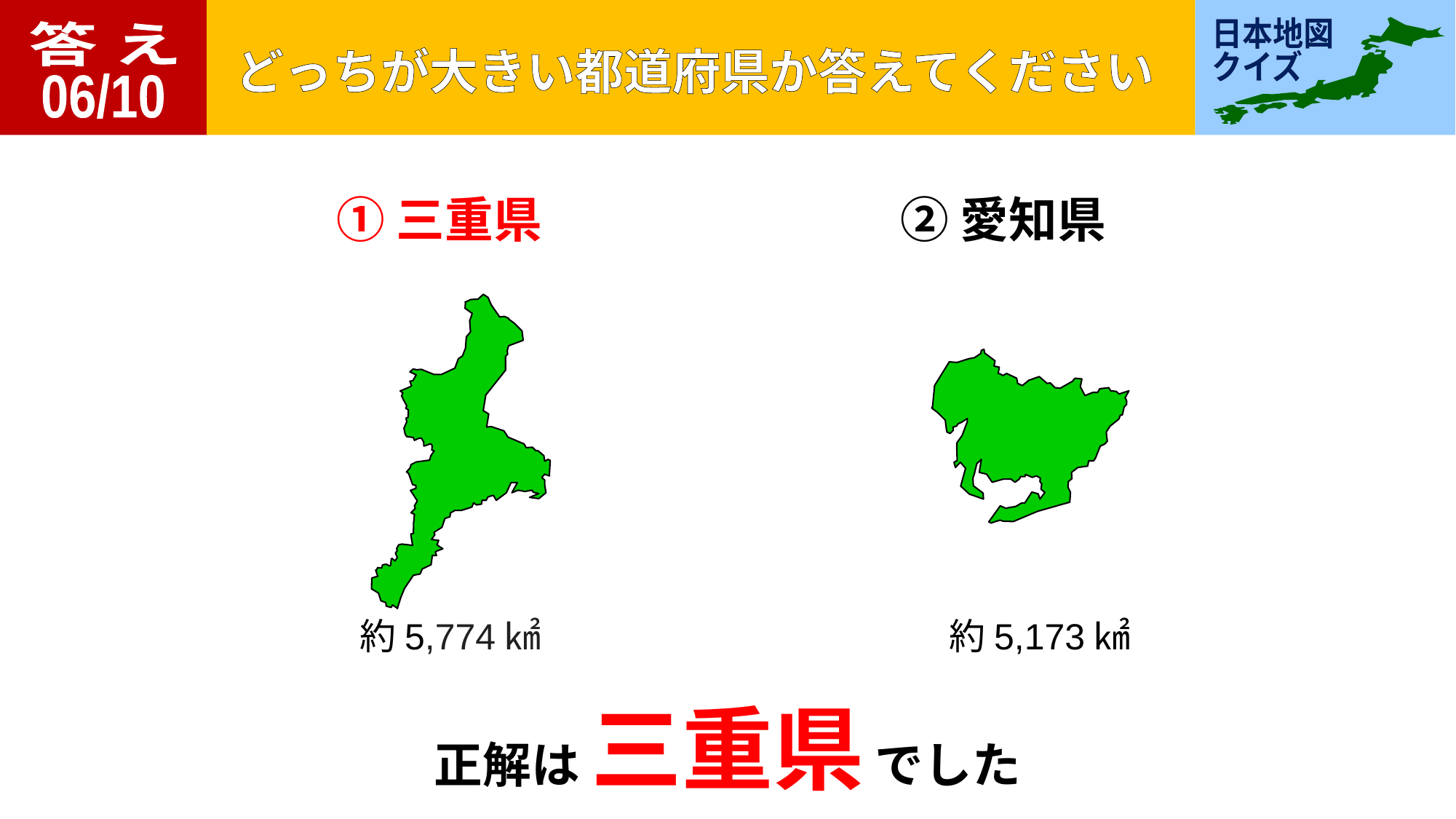

答 え
06/10
①三重県
②愛知県

約5,774㎢
約5,173㎢
正解は 三重県 でした